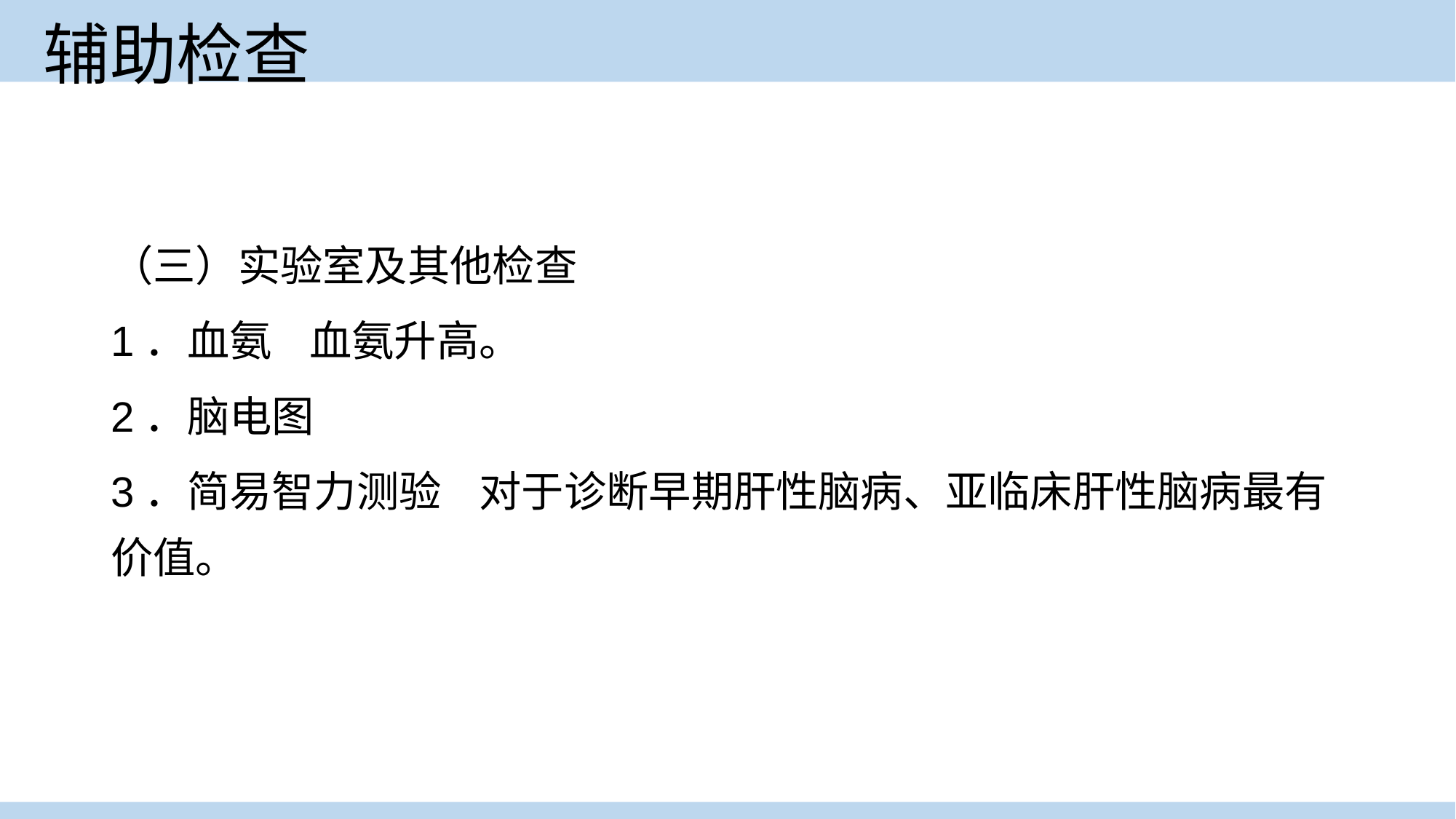

（三）实验室及其他检查
1．血氨    血氨升高。
2．脑电图
3．简易智力测验    对于诊断早期肝性脑病、亚临床肝性脑病最有价值。
# 辅助检查